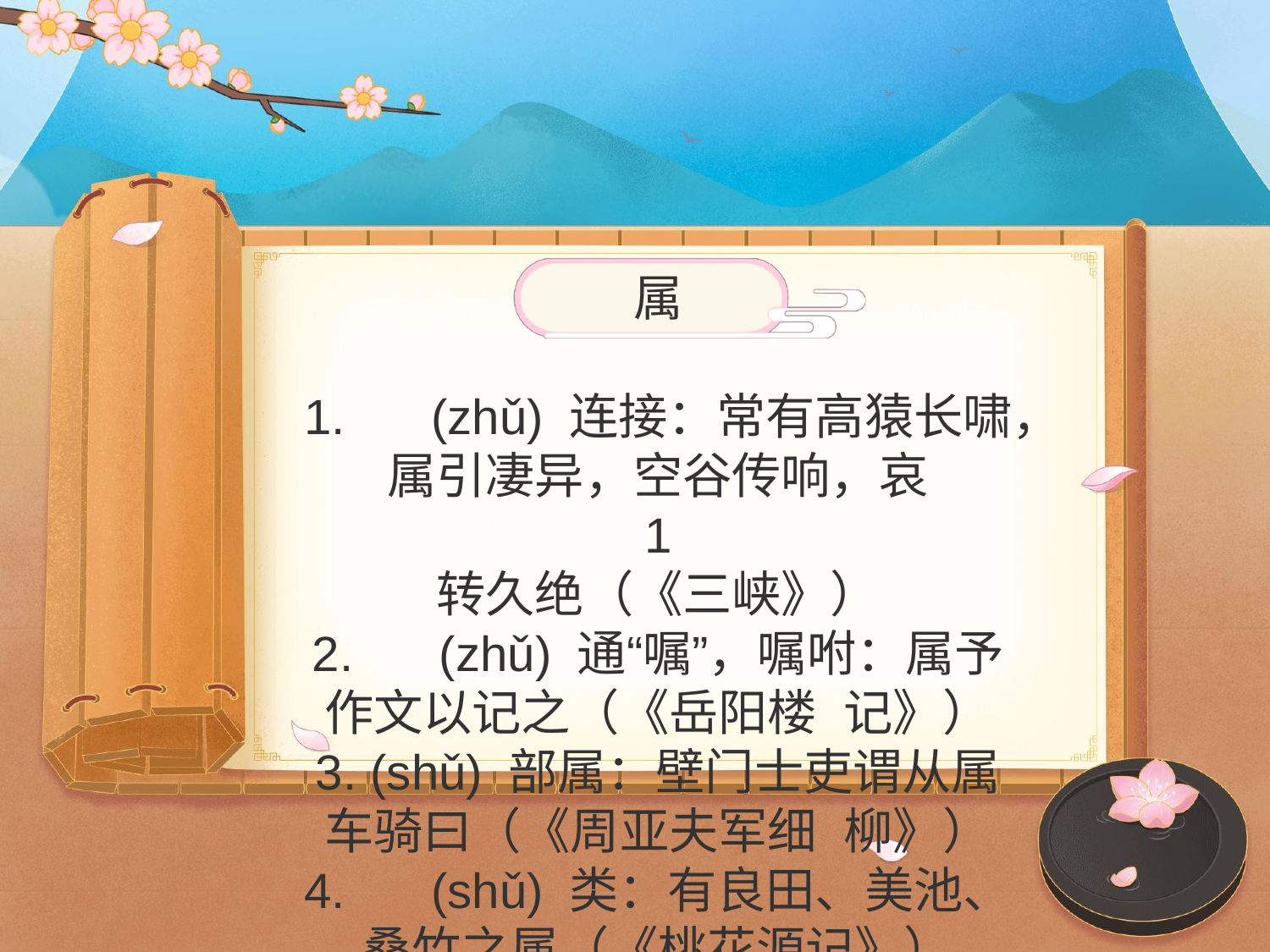

属

1.	(zhǔ) 连接：常有高猿长啸，属引凄异，空谷传响，哀
1
转久绝（《三峡》）
2.	(zhǔ) 通“嘱”，嘱咐：属予作文以记之（《岳阳楼  记》）
3. (shǔ) 部属：壁门士吏谓从属车骑曰（《周亚夫军细  柳》）
4.	(shǔ) 类：有良田、美池、桑竹之属（《桃花源记》）